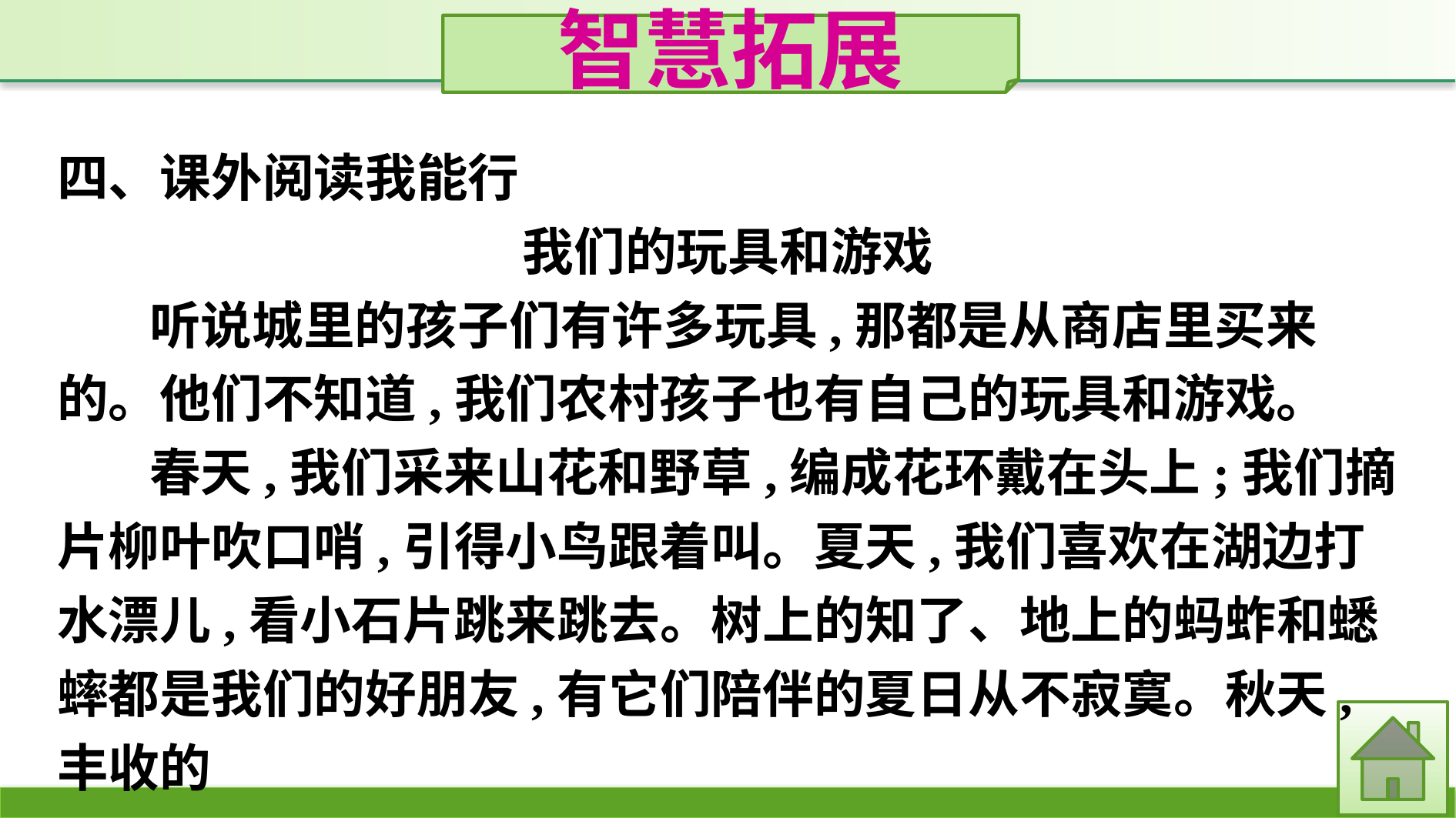

智慧拓展
四、课外阅读我能行
我们的玩具和游戏
   听说城里的孩子们有许多玩具,那都是从商店里买来的。他们不知道,我们农村孩子也有自己的玩具和游戏。
   春天,我们采来山花和野草,编成花环戴在头上;我们摘片柳叶吹口哨,引得小鸟跟着叫。夏天,我们喜欢在湖边打水漂儿,看小石片跳来跳去。树上的知了、地上的蚂蚱和蟋蟀都是我们的好朋友,有它们陪伴的夏日从不寂寞。秋天,丰收的